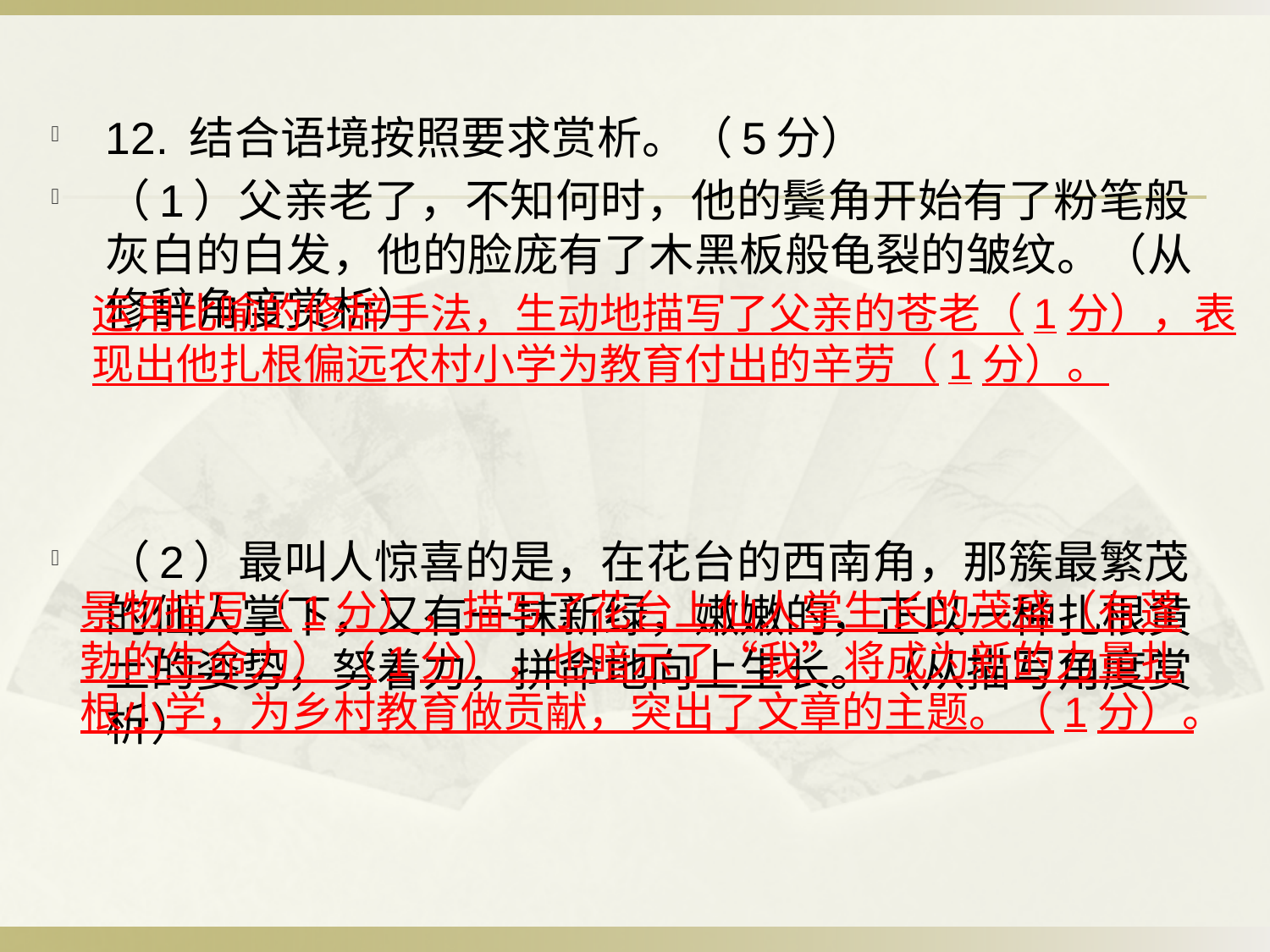

12. 结合语境按照要求赏析。（5分）
（1）父亲老了，不知何时，他的鬓角开始有了粉笔般灰白的白发，他的脸庞有了木黑板般龟裂的皱纹。（从修辞角度赏析）

（2）最叫人惊喜的是，在花台的西南角，那簇最繁茂的仙人掌下，又有一抹新绿，嫩嫩的，正以一种扎根黄土的姿势，努着力，拼命地向上生长。（从描写角度赏析）

运用比喻的修辞手法，生动地描写了父亲的苍老（1分），表现出他扎根偏远农村小学为教育付出的辛劳（1分）。

景物描写（1分），描写了花台上仙人掌生长的茂盛（有蓬勃的生命力）（1分），也暗示了“我”将成为新的力量扎根小学，为乡村教育做贡献，突出了文章的主题。（1分）。